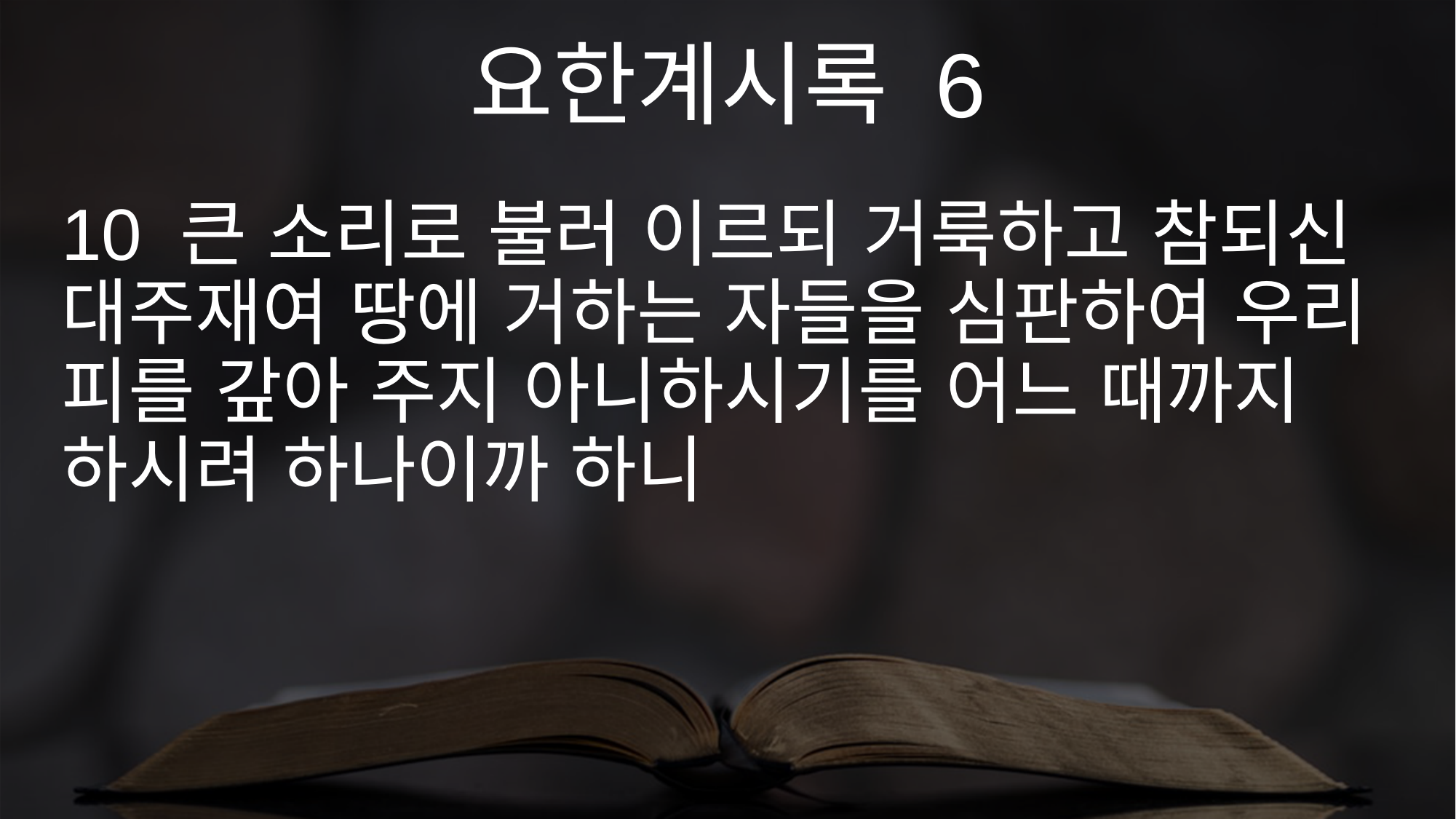

요한계시록 6
10 큰 소리로 불러 이르되 거룩하고 참되신 대주재여 땅에 거하는 자들을 심판하여 우리 피를 갚아 주지 아니하시기를 어느 때까지 하시려 하나이까 하니